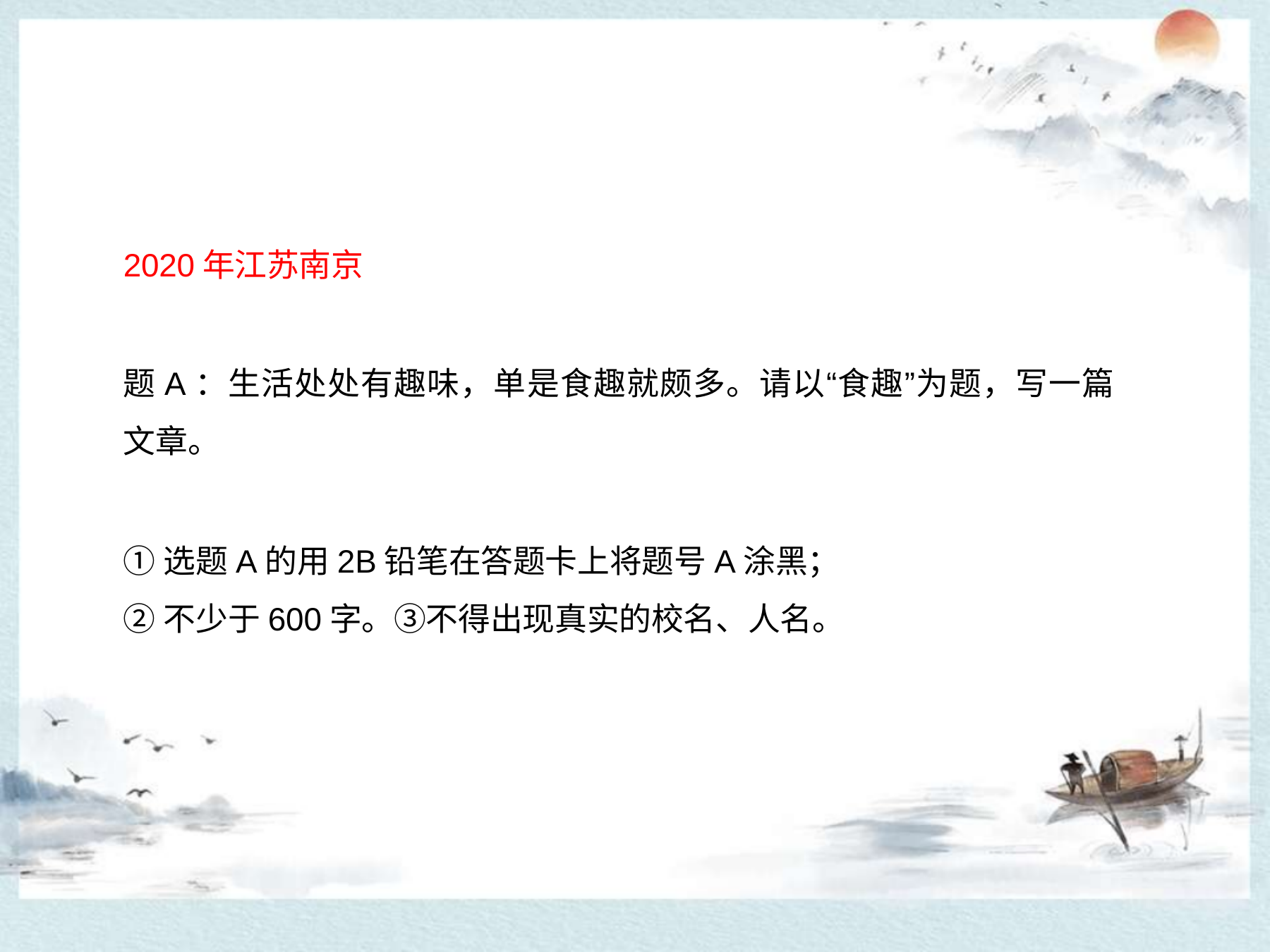

2020年江苏南京

题A：生活处处有趣味，单是食趣就颇多。请以“食趣”为题，写一篇  文章。

①选题A的用2B铅笔在答题卡上将题号A涂黑；
②不少于600字。③不得出现真实的校名、人名。